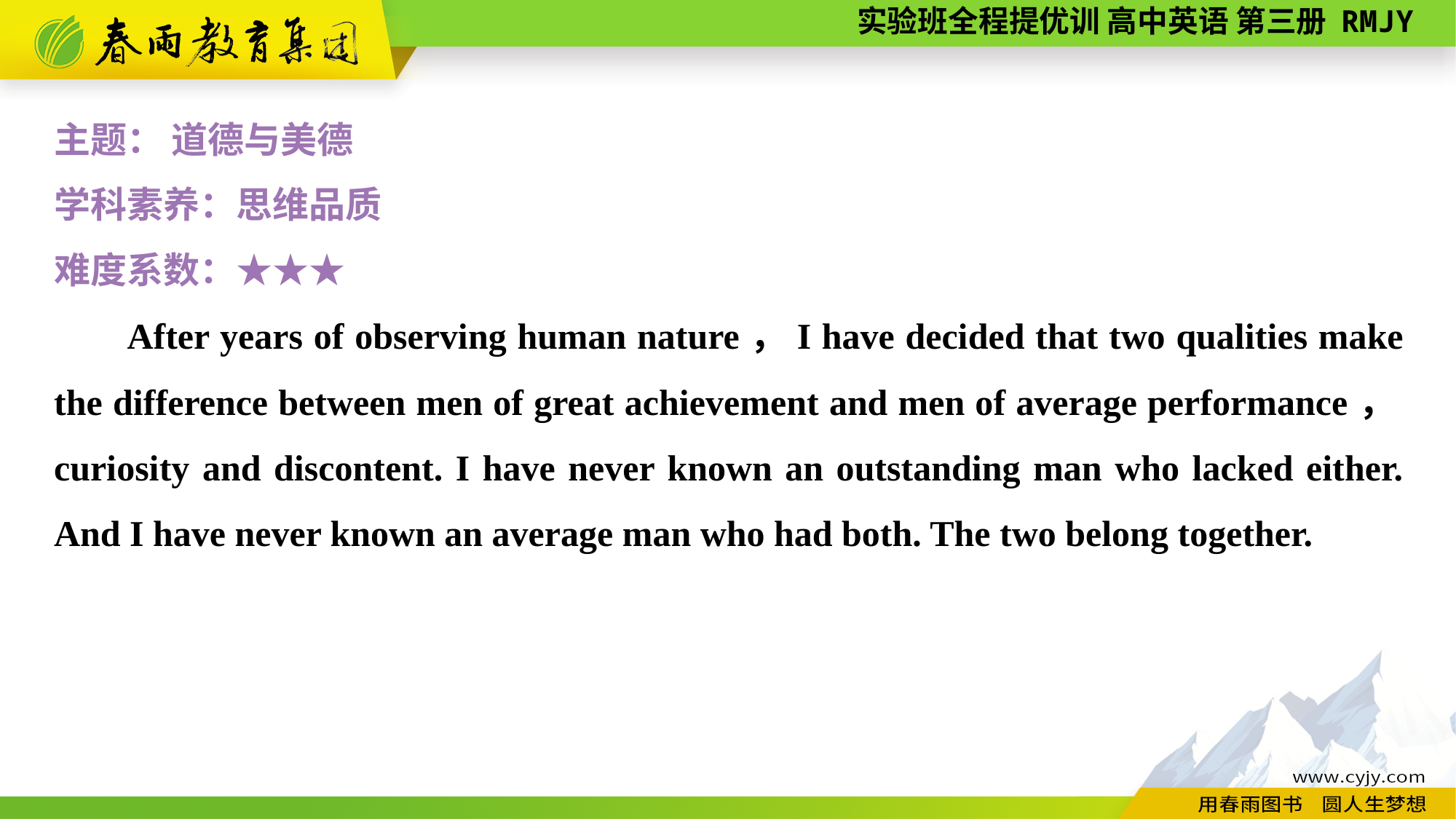

主题： 道德与美德
学科素养：思维品质
难度系数：★★★
After years of observing human nature，I have decided that two qualities make the difference between men of great achievement and men of average performance，curiosity and discontent. I have never known an outstanding man who lacked either. And I have never known an average man who had both. The two belong together.